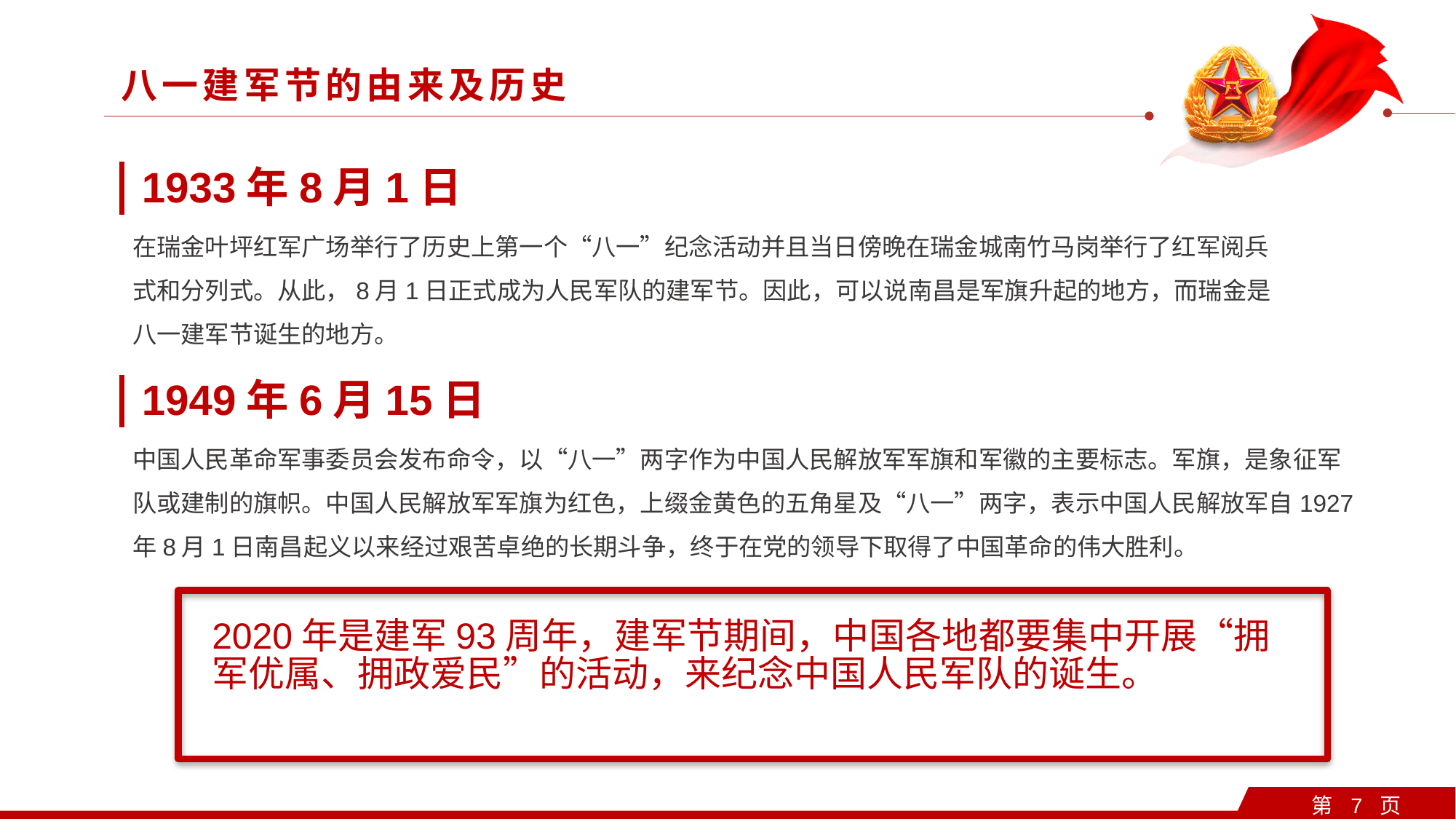

八一建军节的由来及历史
1933年8月1日
在瑞金叶坪红军广场举行了历史上第一个“八一”纪念活动并且当日傍晚在瑞金城南竹马岗举行了红军阅兵式和分列式。从此，8月1日正式成为人民军队的建军节。因此，可以说南昌是军旗升起的地方，而瑞金是八一建军节诞生的地方。
1949年6月15日
中国人民革命军事委员会发布命令，以“八一”两字作为中国人民解放军军旗和军徽的主要标志。军旗，是象征军队或建制的旗帜。中国人民解放军军旗为红色，上缀金黄色的五角星及“八一”两字，表示中国人民解放军自1927年8月1日南昌起义以来经过艰苦卓绝的长期斗争，终于在党的领导下取得了中国革命的伟大胜利。

2020年是建军93周年，建军节期间，中国各地都要集中开展“拥军优属、拥政爱民”的活动，来纪念中国人民军队的诞生。